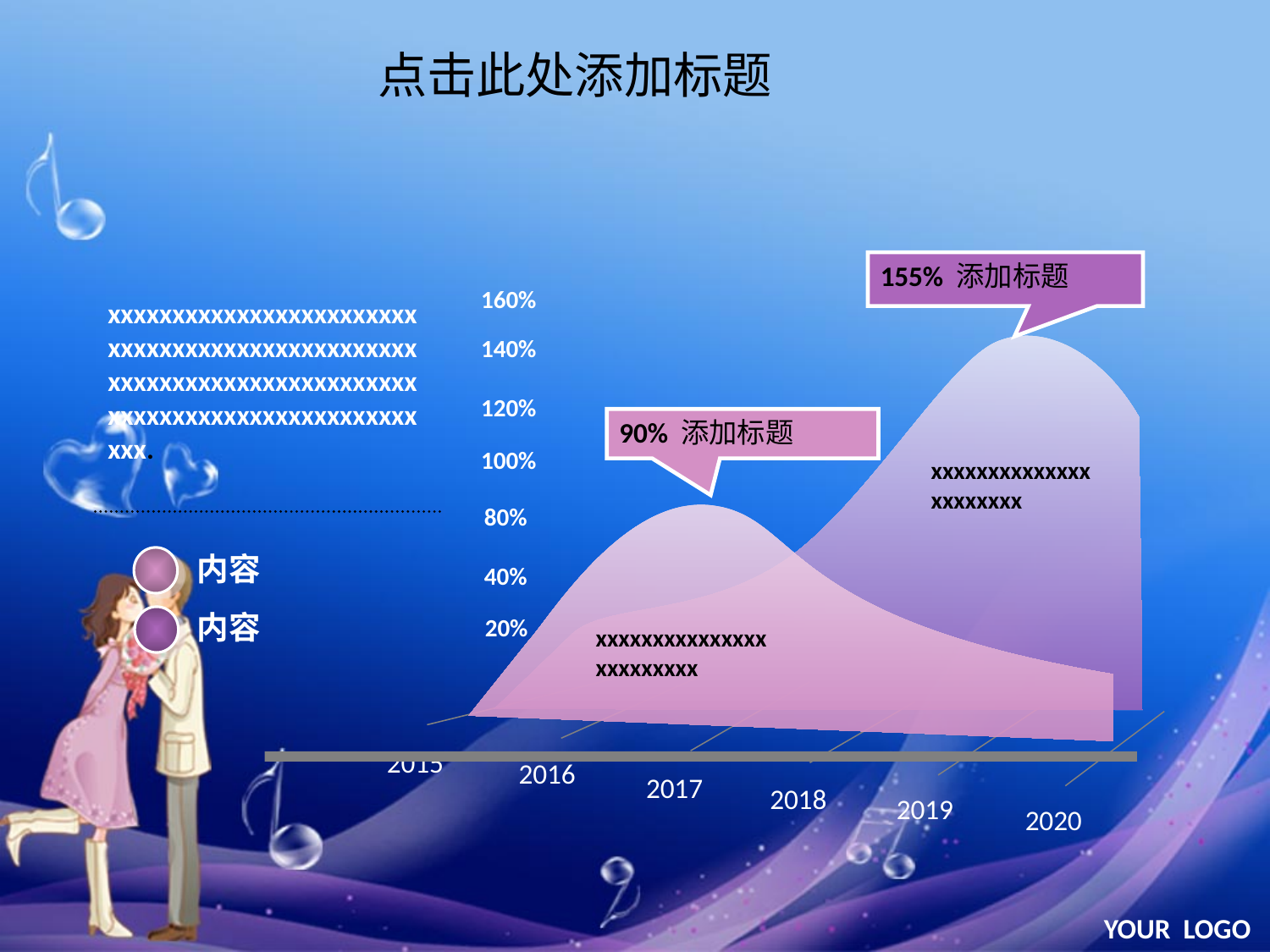

点击此处添加标题
155% 添加标题
160%
140%
120%
100%
80%
40%
20%
xxxxxxxxxxxxxxxxxxxxxxxxxxxxxxxxxxxxxxxxxxxxxxxxxxxxxxxxxxxxxxxxxxxxxxxxxxxxxxxxxxxxxxxxxxxxxxxxxxx.

90% 添加标题
 xxxxxxxxxxxxxxxxxxxxxx

内容

 xxxxxxxxxxxxxxxxxxxxxxxx
内容

2015
2016
2017
2018
2019
2020